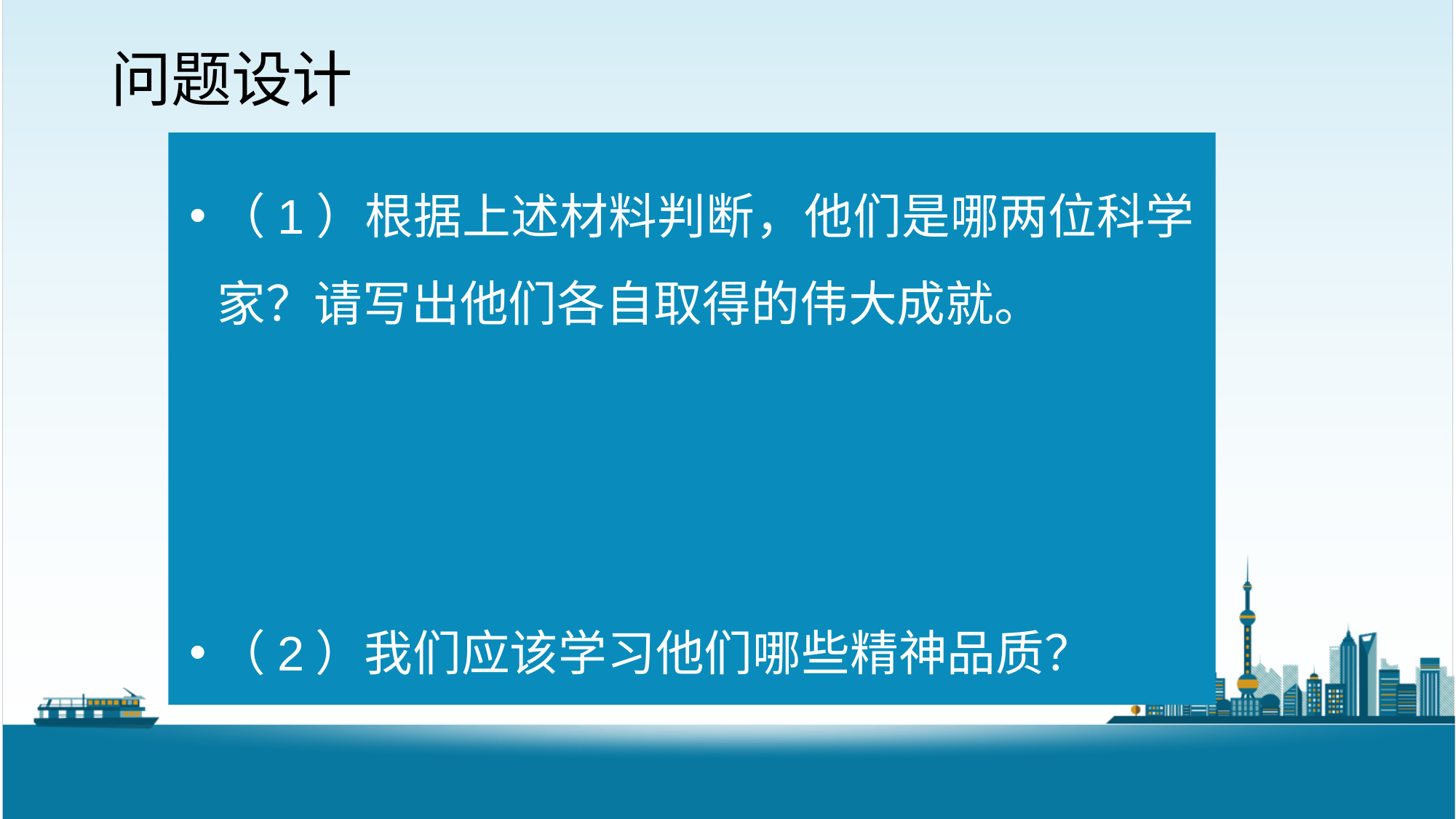

问题设计
（1）根据上述材料判断，他们是哪两位科学家？请写出他们各自取得的伟大成就。

（2）我们应该学习他们哪些精神品质？